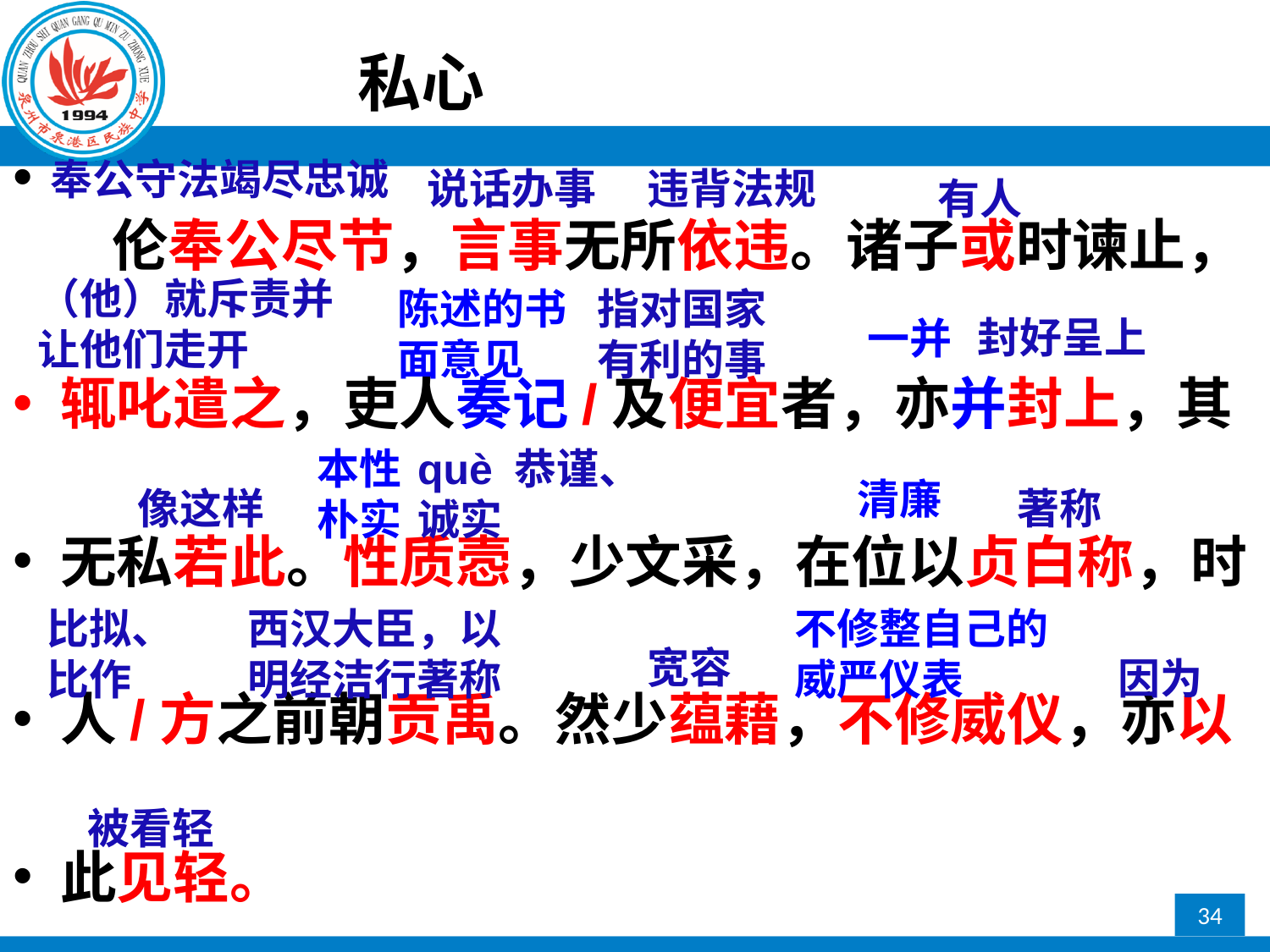

私心
   伦奉公尽节，言事无所依违。诸子或时谏止，

辄叱遣之，吏人奏记/及便宜者，亦并封上，其

无私若此。性质悫，少文采，在位以贞白称，时

人/方之前朝贡禹。然少蕴藉，不修威仪，亦以

此见轻。
奉公守法竭尽忠诚
说话办事
违背法规
有人
（他）就斥责并
让他们走开
陈述的书
面意见
指对国家
有利的事
封好呈上
一并
本性
朴实
què 恭谨、
诚实
清廉
像这样
著称
比拟、
比作
西汉大臣，以
明经洁行著称
不修整自己的
威严仪表
宽容
因为
被看轻